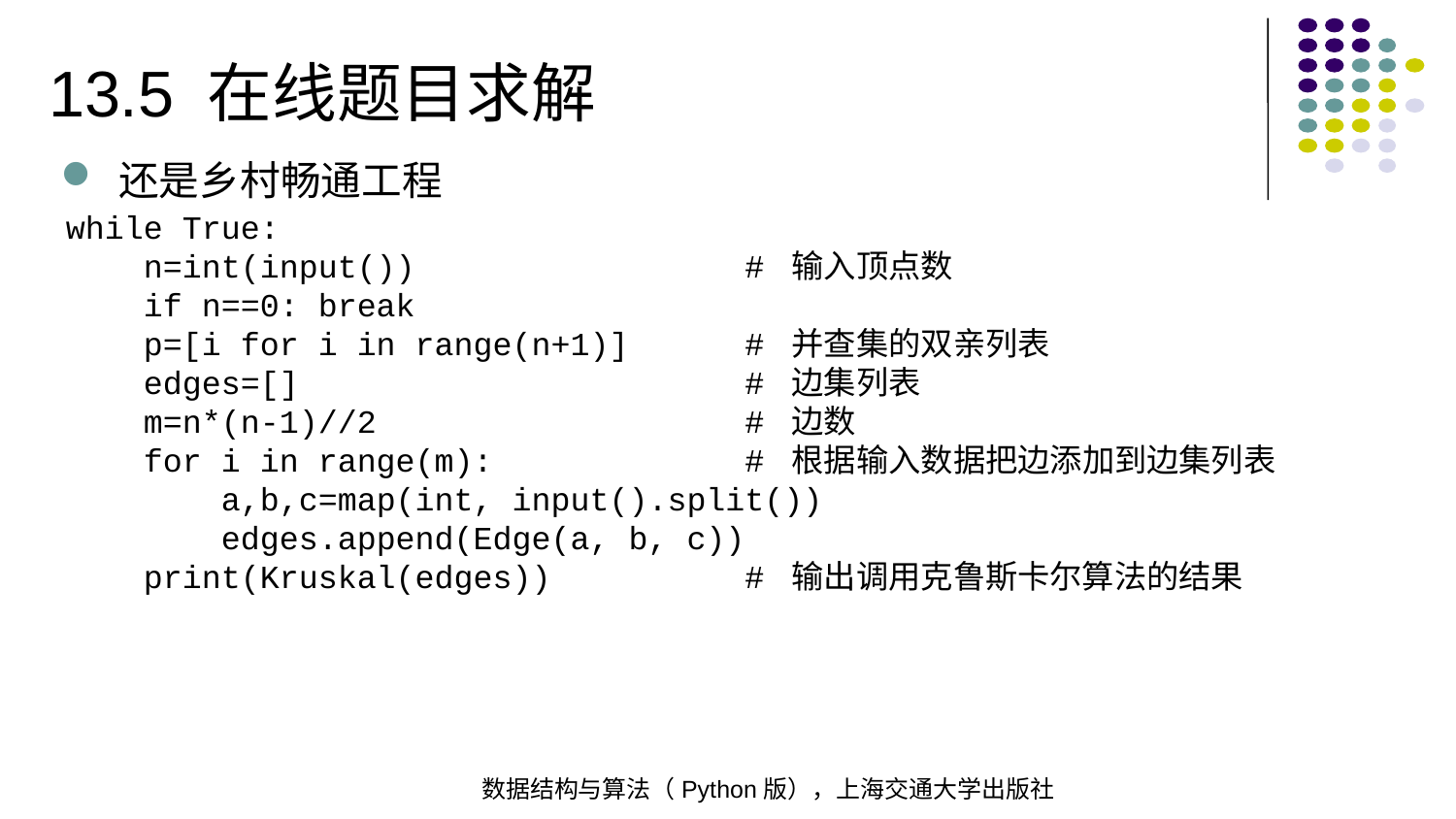

13.5 在线题目求解
还是乡村畅通工程
while True:
    n=int(input())                 # 输入顶点数
    if n==0: break
    p=[i for i in range(n+1)]      # 并查集的双亲列表
    edges=[]                       # 边集列表
    m=n*(n-1)//2                   # 边数
    for i in range(m):             # 根据输入数据把边添加到边集列表
        a,b,c=map(int, input().split())
        edges.append(Edge(a, b, c))
    print(Kruskal(edges))          # 输出调用克鲁斯卡尔算法的结果